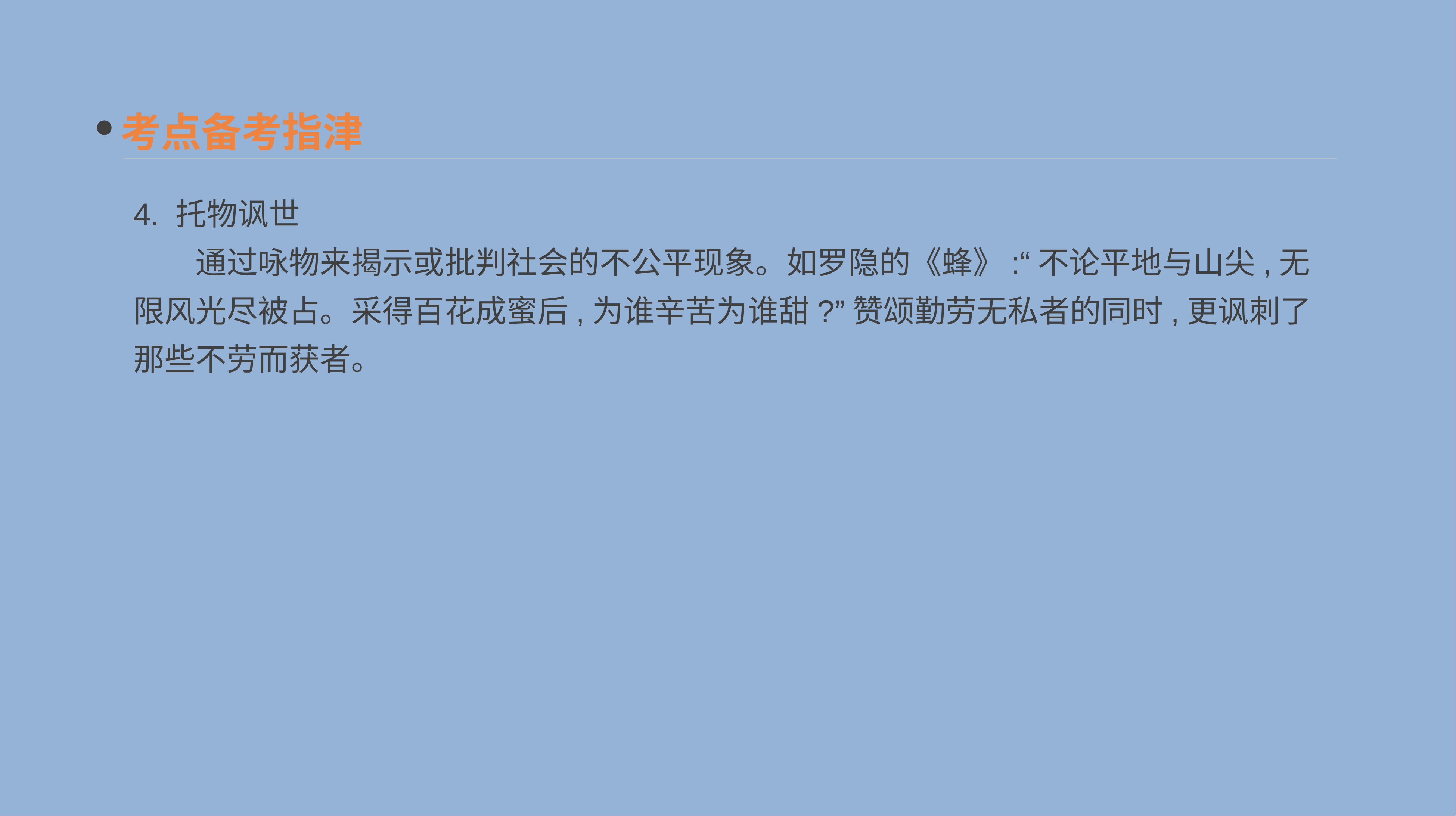

考点备考指津

4. 托物讽世
　　通过咏物来揭示或批判社会的不公平现象。如罗隐的《蜂》:“不论平地与山尖,无限风光尽被占。采得百花成蜜后,为谁辛苦为谁甜?”赞颂勤劳无私者的同时,更讽刺了那些不劳而获者。